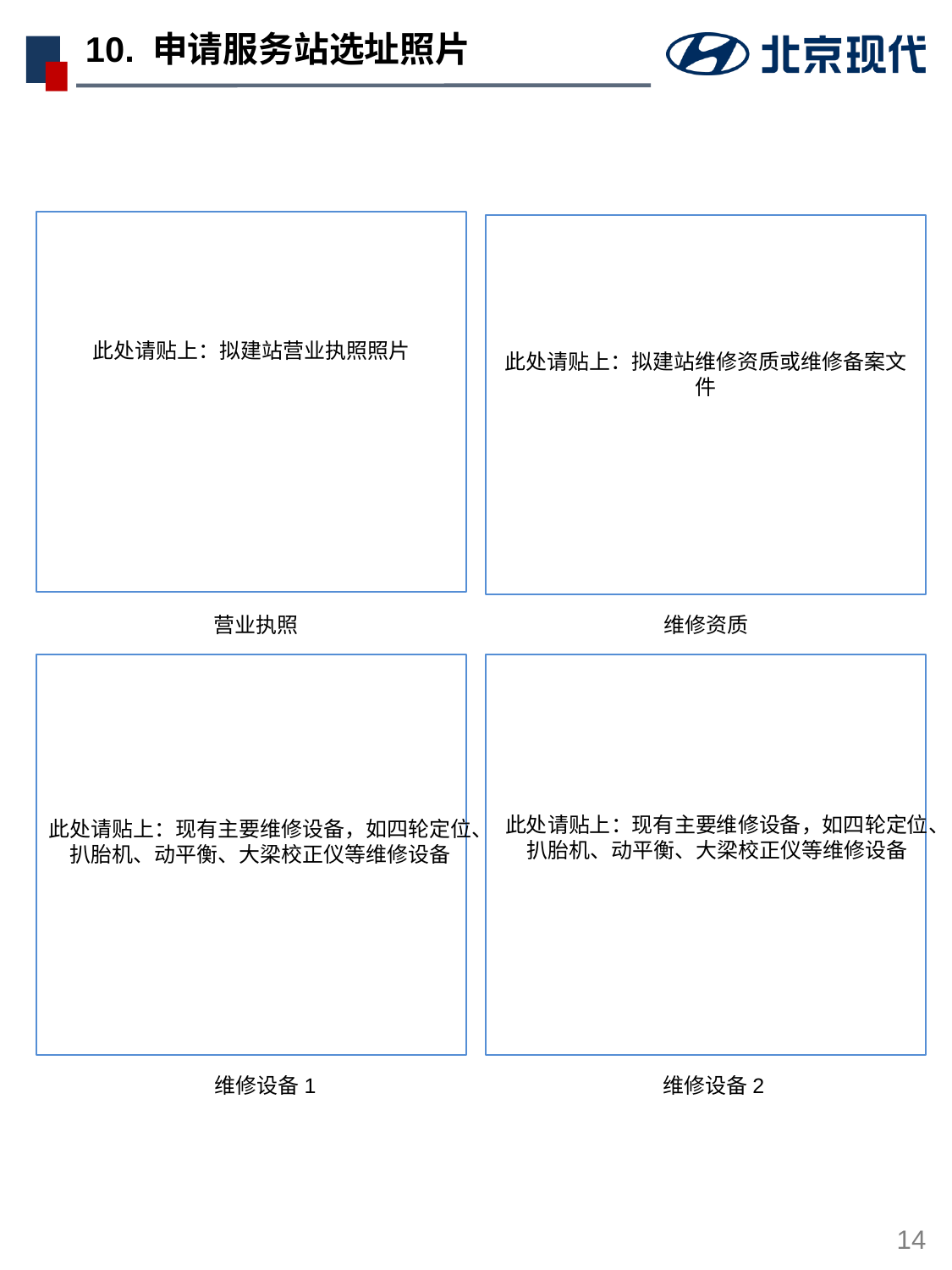

# 10. 申请服务站选址照片

此处请贴上：拟建站营业执照照片
此处请贴上：拟建站维修资质或维修备案文件
营业执照
维修资质

此处请贴上：现有主要维修设备，如四轮定位、扒胎机、动平衡、大梁校正仪等维修设备
此处请贴上：现有主要维修设备，如四轮定位、扒胎机、动平衡、大梁校正仪等维修设备
维修设备1
维修设备2